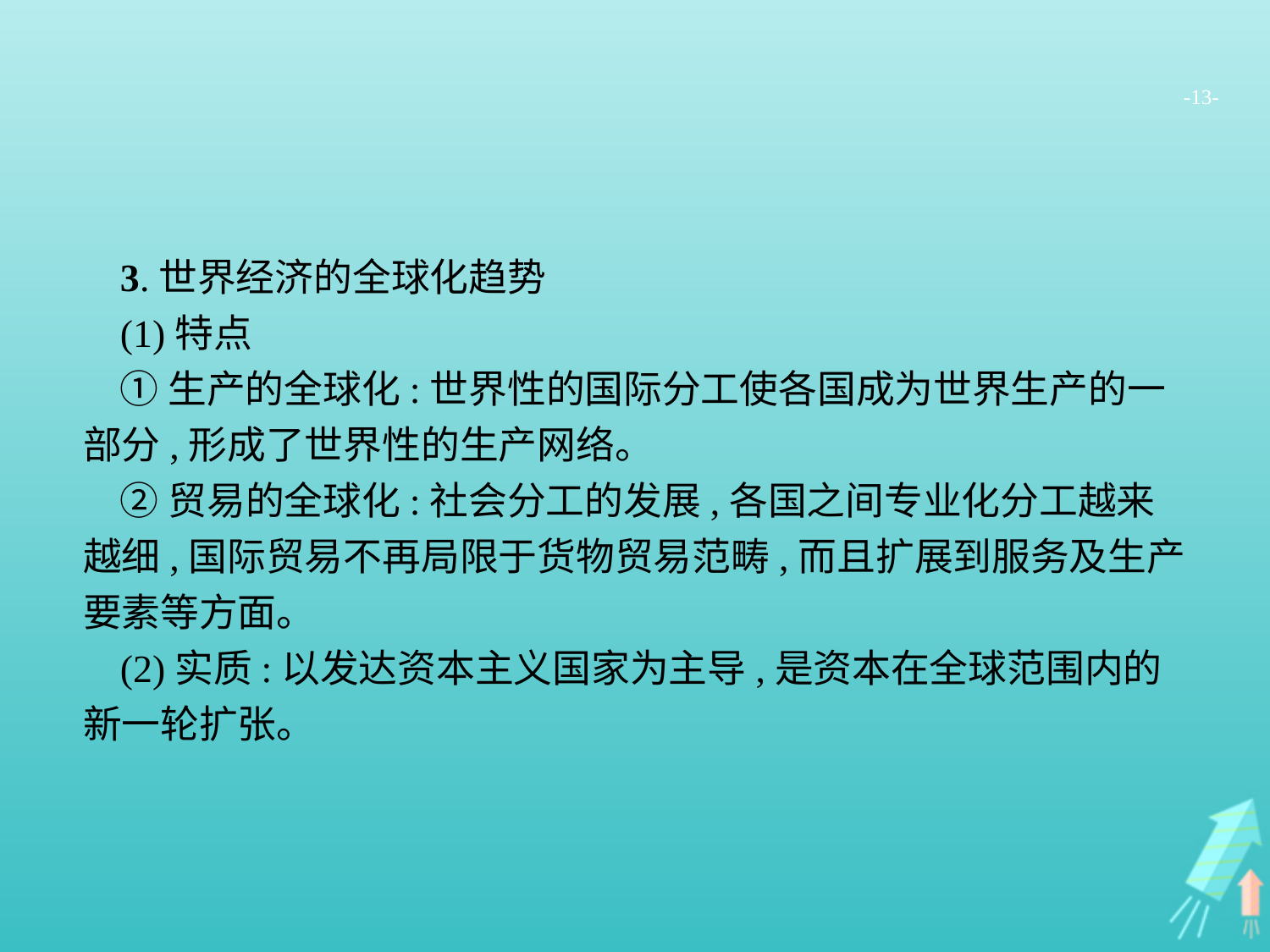

-13-
3.世界经济的全球化趋势
(1)特点
①生产的全球化:世界性的国际分工使各国成为世界生产的一部分,形成了世界性的生产网络。
②贸易的全球化:社会分工的发展,各国之间专业化分工越来越细,国际贸易不再局限于货物贸易范畴,而且扩展到服务及生产要素等方面。
(2)实质:以发达资本主义国家为主导,是资本在全球范围内的新一轮扩张。